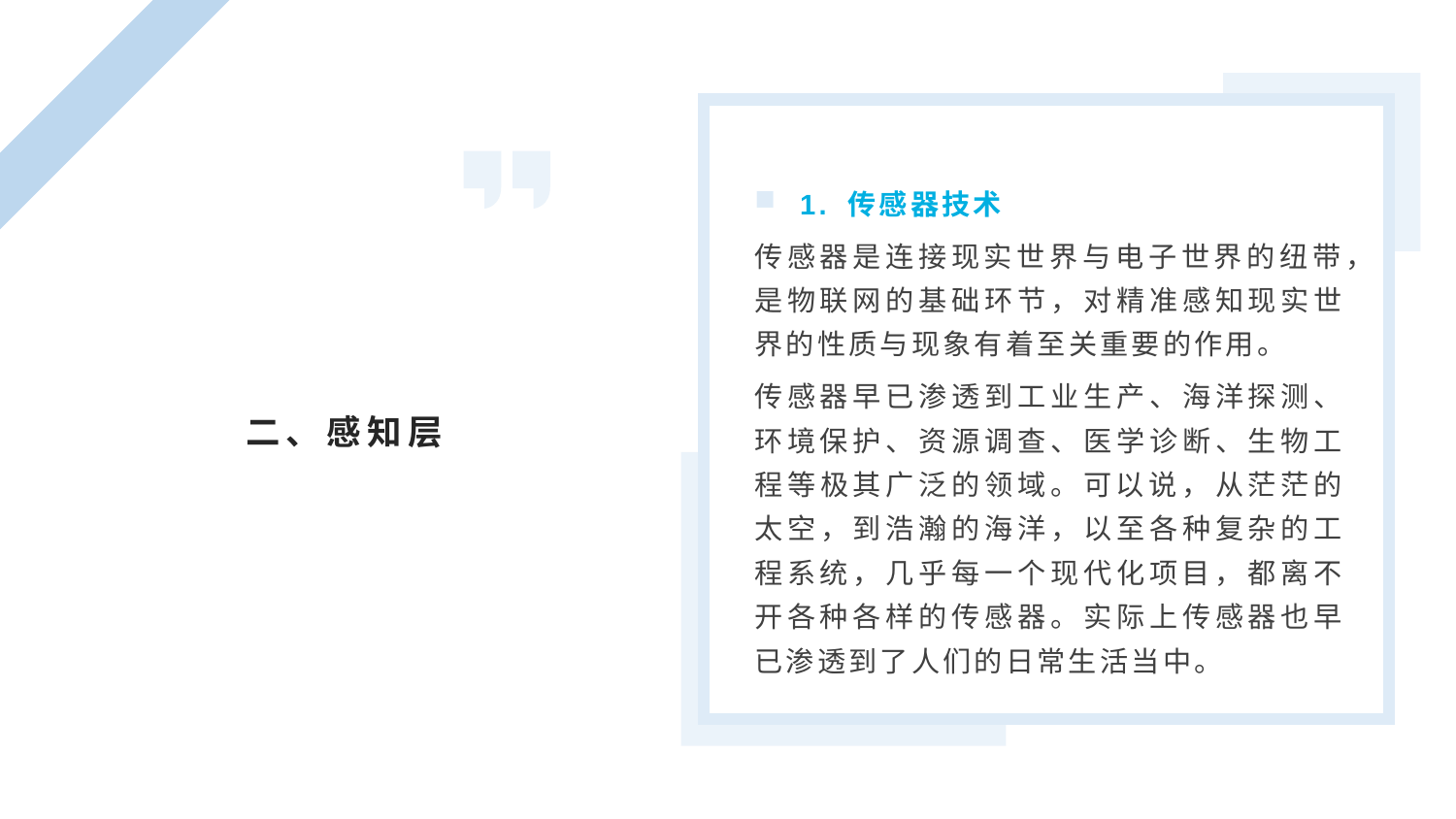

1. 传感器技术
传感器是连接现实世界与电子世界的纽带，是物联网的基础环节，对精准感知现实世界的性质与现象有着至关重要的作用。
传感器早已渗透到工业生产、海洋探测、环境保护、资源调查、医学诊断、生物工程等极其广泛的领域。可以说，从茫茫的太空，到浩瀚的海洋，以至各种复杂的工程系统，几乎每一个现代化项目，都离不开各种各样的传感器。实际上传感器也早已渗透到了人们的日常生活当中。
二、感知层